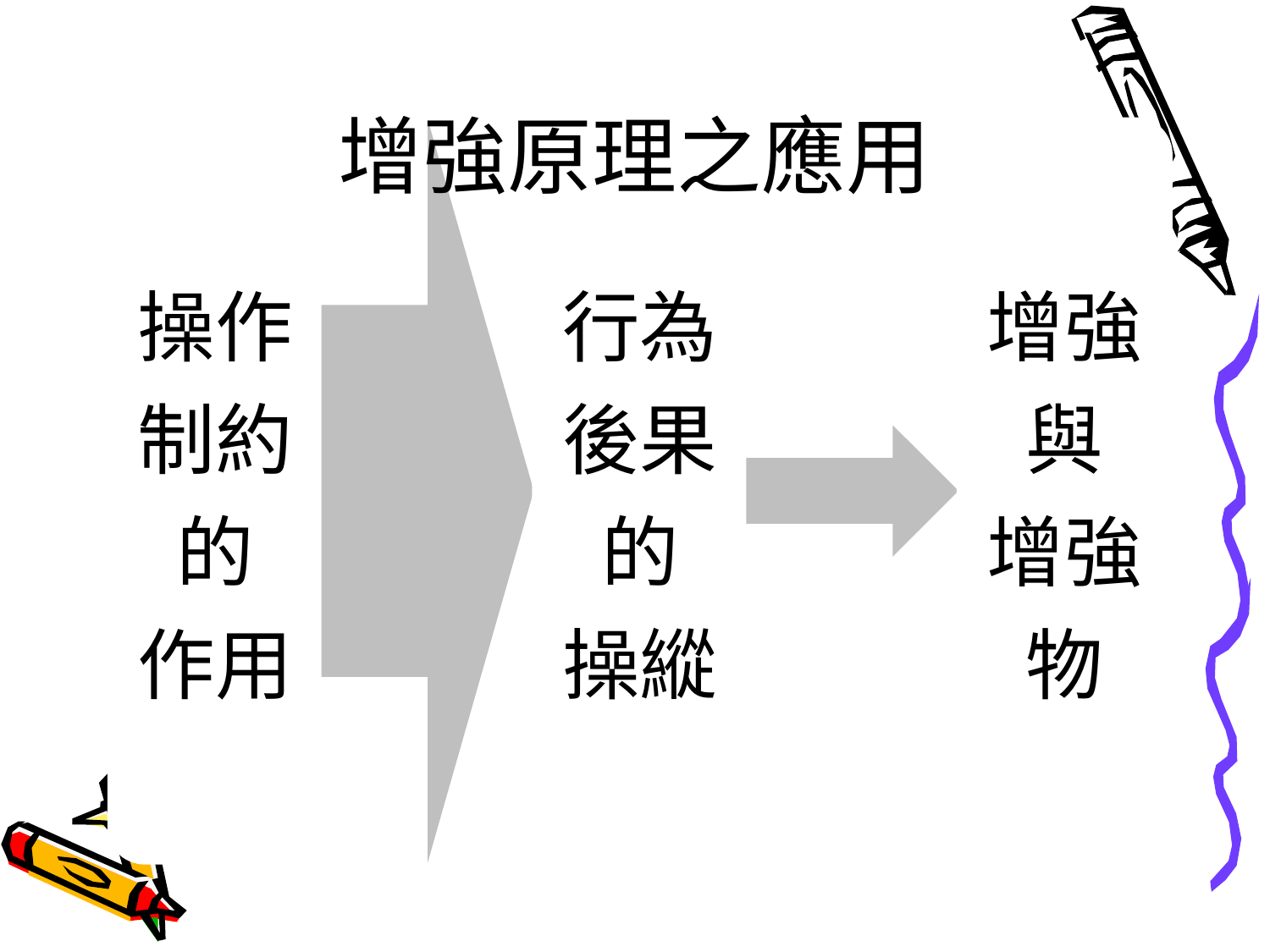

增強原理之應用
操作制約的
作用
行為後果的
操縱
增強與
增強物